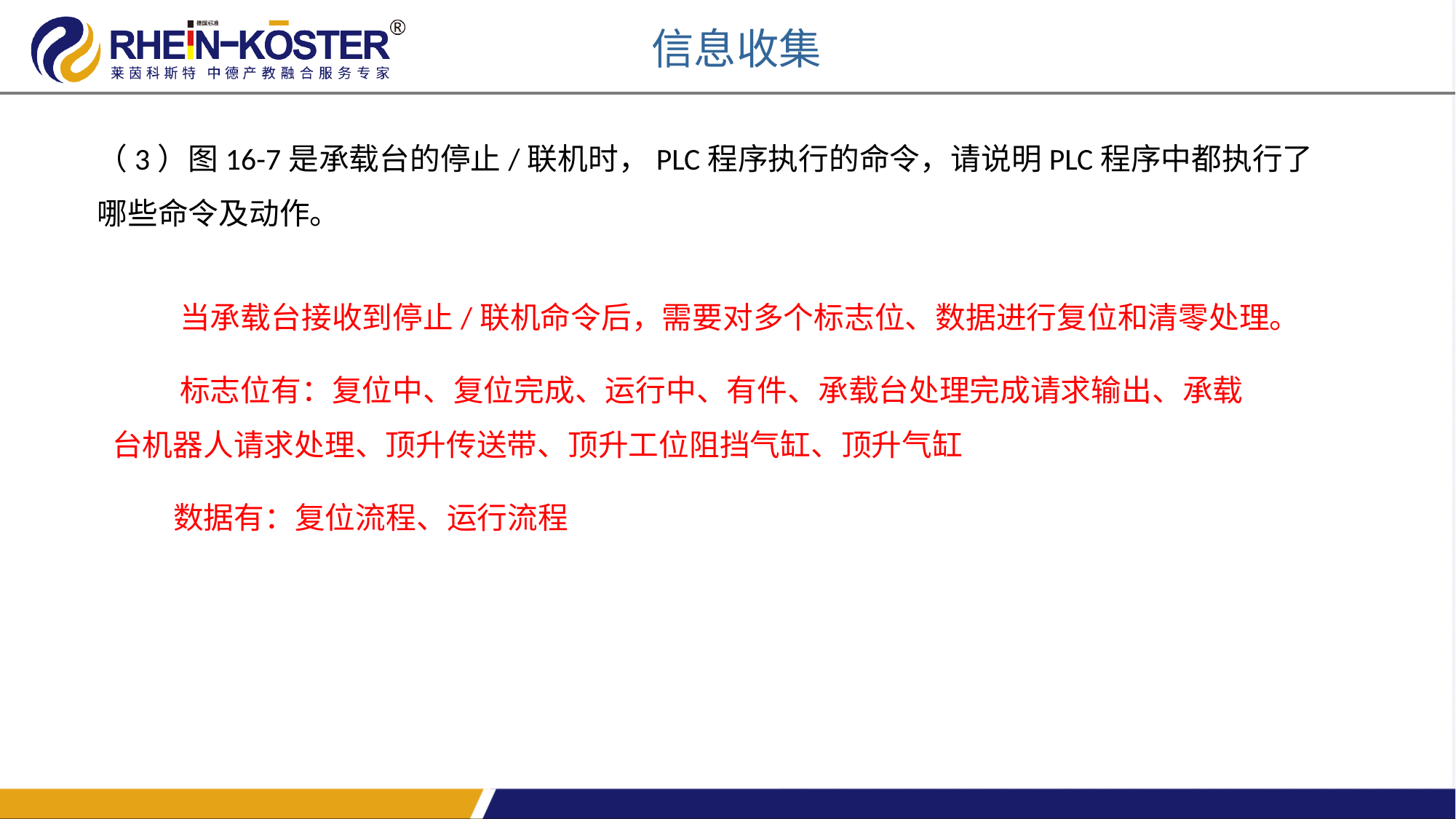

信息收集
（3）图16-7是承载台的停止/联机时，PLC程序执行的命令，请说明PLC程序中都执行了哪些命令及动作。
         当承载台接收到停止/联机命令后，需要对多个标志位、数据进行复位和清零处理。
         标志位有：复位中、复位完成、运行中、有件、承载台处理完成请求输出、承载台机器人请求处理、顶升传送带、顶升工位阻挡气缸、顶升气缸
        数据有：复位流程、运行流程